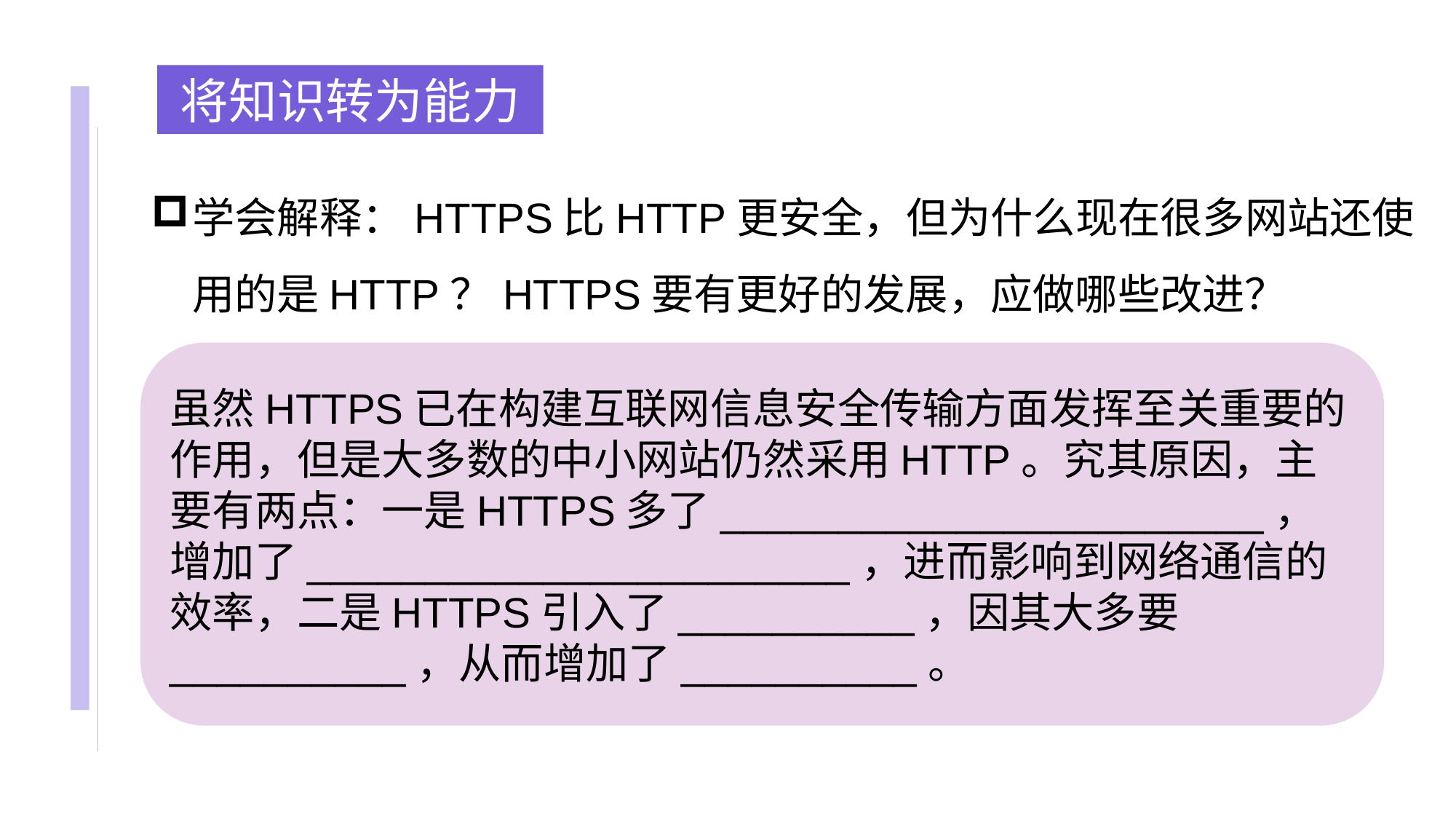

将知识转为能力

学会解释：HTTPS比HTTP更安全，但为什么现在很多网站还使用的是HTTP？HTTPS要有更好的发展，应做哪些改进？

虽然HTTPS已在构建互联网信息安全传输方面发挥至关重要的作用，但是大多数的中小网站仍然采用HTTP。究其原因，主要有两点：一是HTTPS多了_______________________，增加了_______________________，进而影响到网络通信的效率，二是HTTPS引入了__________，因其大多要__________，从而增加了__________。